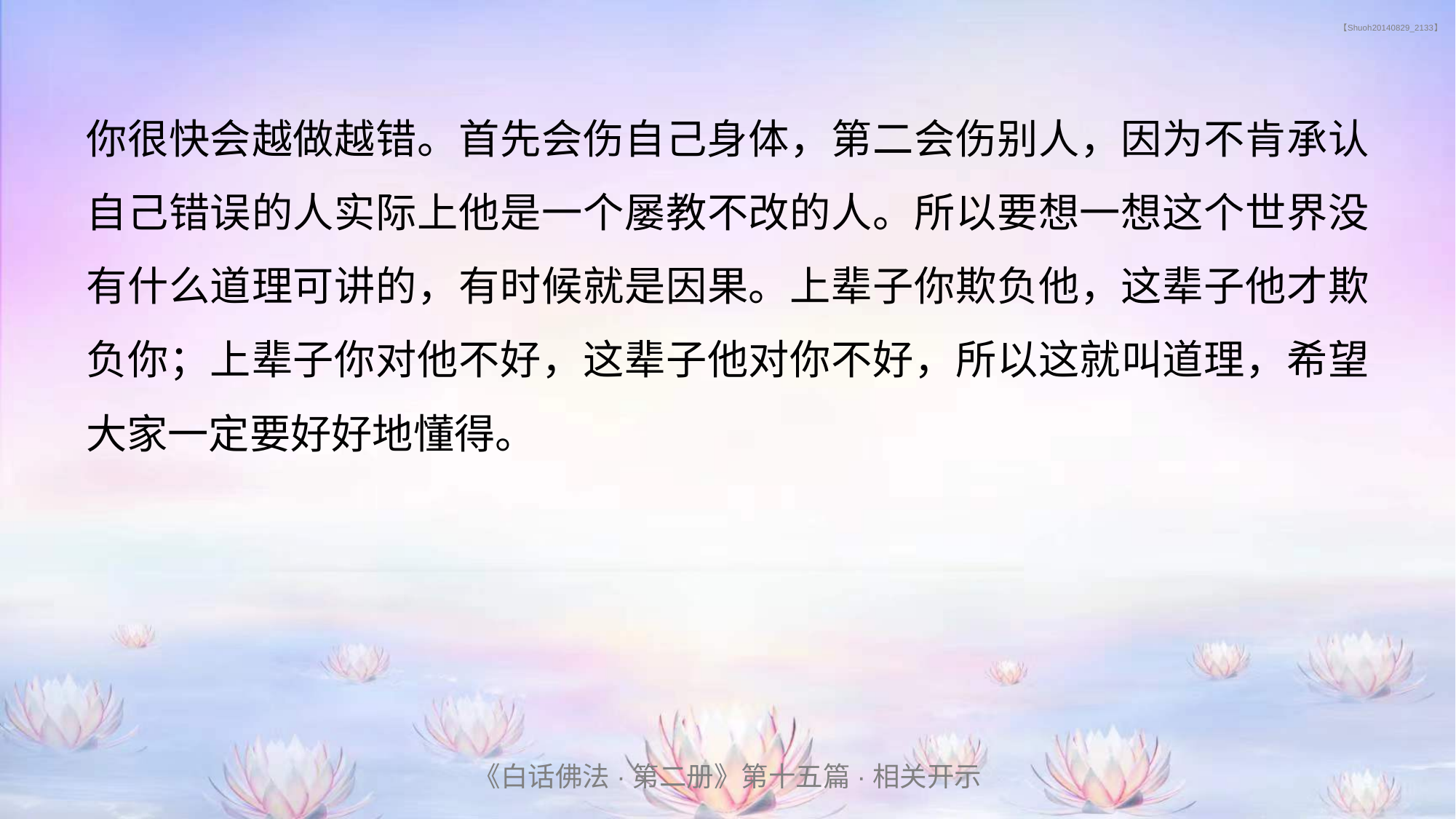

# 【Shuoh20140829_2133】
你很快会越做越错。首先会伤自己身体，第二会伤别人，因为不肯承认自己错误的人实际上他是一个屡教不改的人。所以要想一想这个世界没有什么道理可讲的，有时候就是因果。上辈子你欺负他，这辈子他才欺负你；上辈子你对他不好，这辈子他对你不好，所以这就叫道理，希望大家一定要好好地懂得。

《白话佛法·第二册》第十五篇·相关开示